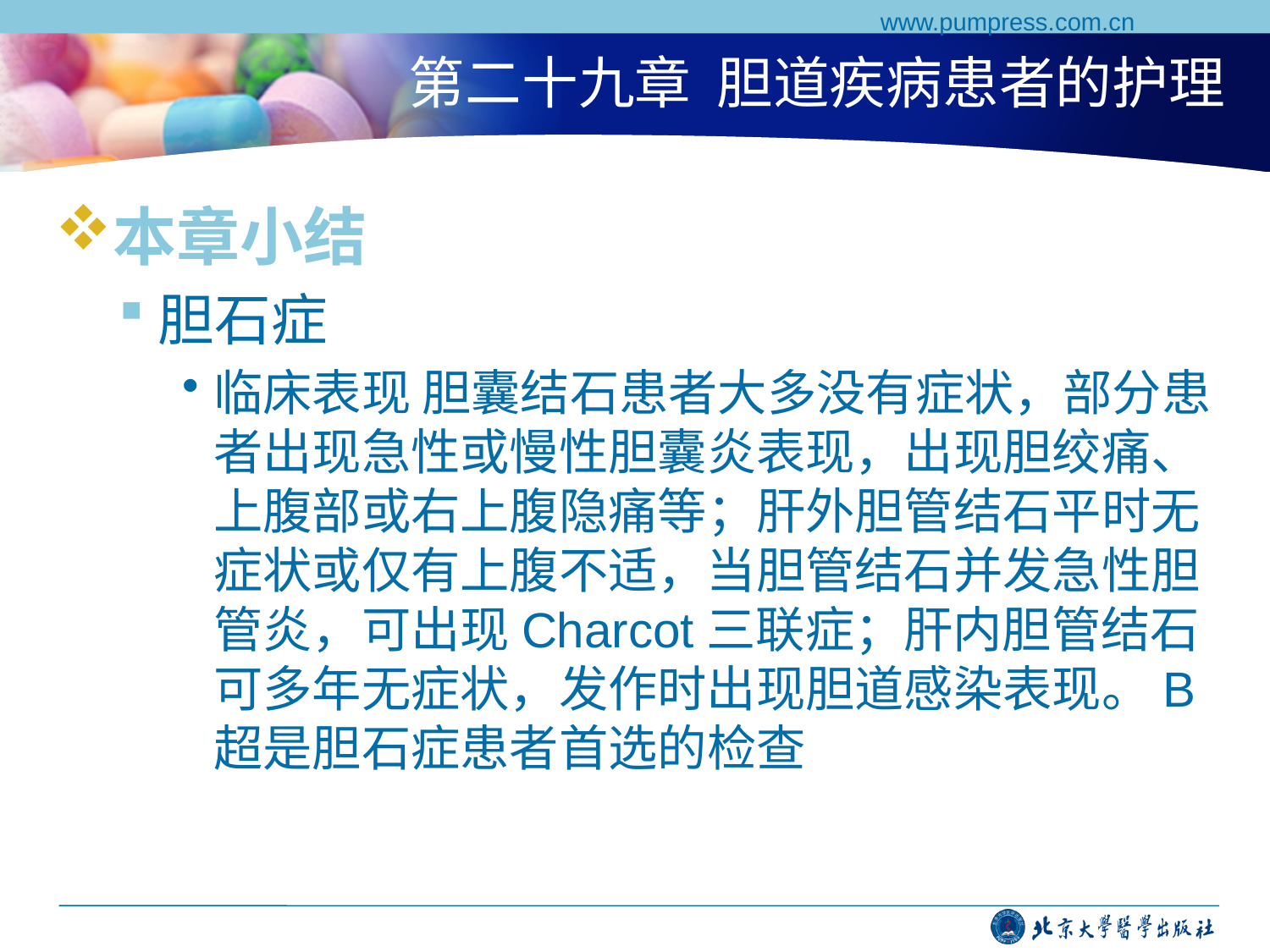

www.pumpress.com.cn
# 第二十九章  胆道疾病患者的护理
本章小结
胆石症
临床表现 胆囊结石患者大多没有症状，部分患者出现急性或慢性胆囊炎表现，出现胆绞痛、上腹部或右上腹隐痛等；肝外胆管结石平时无症状或仅有上腹不适，当胆管结石并发急性胆管炎，可出现Charcot三联症；肝内胆管结石可多年无症状，发作时出现胆道感染表现。B超是胆石症患者首选的检查